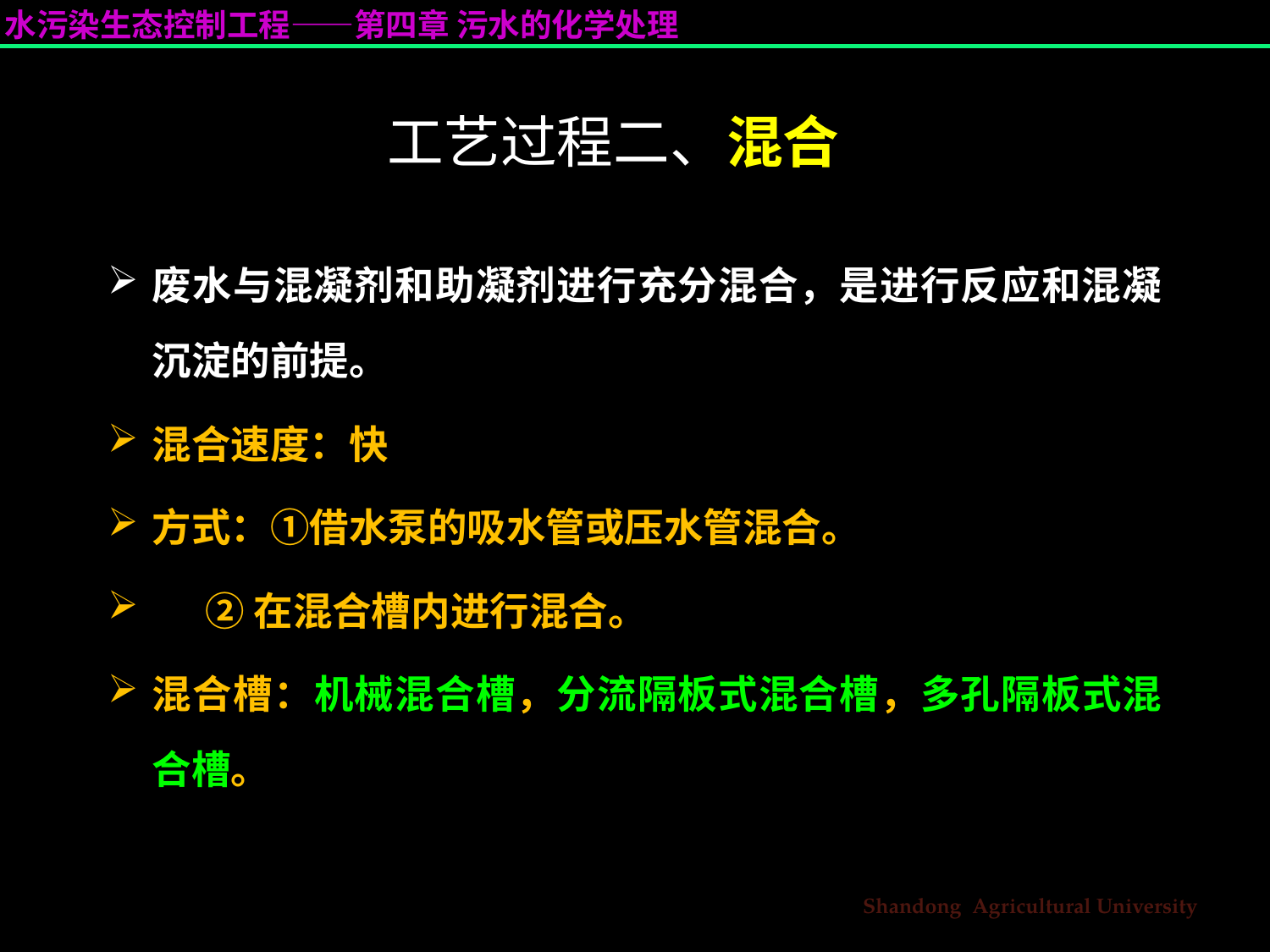

工艺过程二、混合
废水与混凝剂和助凝剂进行充分混合，是进行反应和混凝沉淀的前提。
混合速度：快
方式：①借水泵的吸水管或压水管混合。
      ②在混合槽内进行混合。
混合槽：机械混合槽，分流隔板式混合槽，多孔隔板式混合槽。